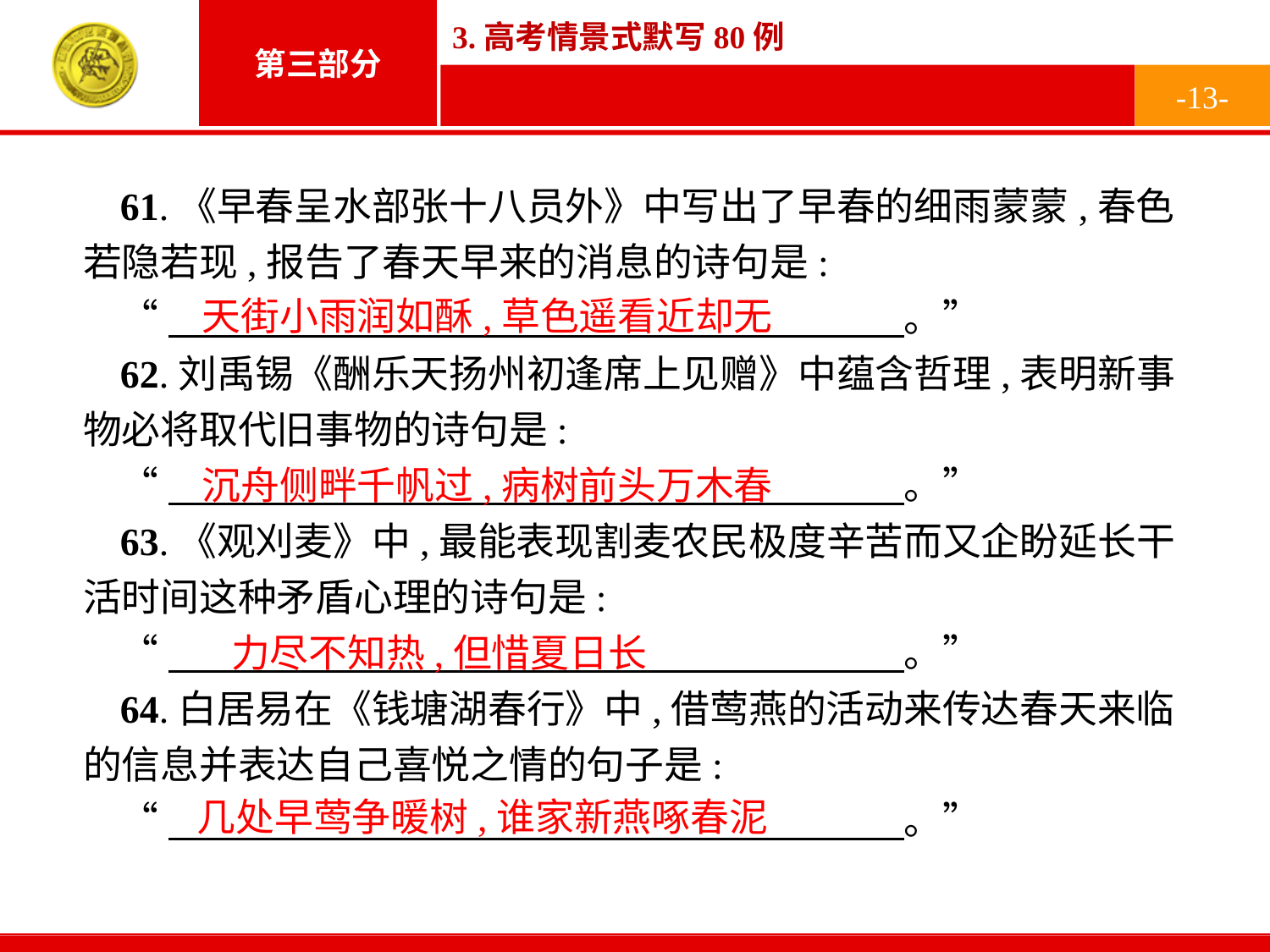

-13-
61.《早春呈水部张十八员外》中写出了早春的细雨蒙蒙,春色若隐若现,报告了春天早来的消息的诗句是:
“　　　　　　　　　　　　　　　　　　　。”
62.刘禹锡《酬乐天扬州初逢席上见赠》中蕴含哲理,表明新事物必将取代旧事物的诗句是:
“　　　　　　　　　　　　　　　　　　　。”
63.《观刈麦》中,最能表现割麦农民极度辛苦而又企盼延长干活时间这种矛盾心理的诗句是:
“　　　　　　　　　　　　　　　　　　　。”
64.白居易在《钱塘湖春行》中,借莺燕的活动来传达春天来临的信息并表达自己喜悦之情的句子是:
“　　　　　　　　　　　　　　　　　　　。”
天街小雨润如酥,草色遥看近却无
沉舟侧畔千帆过,病树前头万木春
力尽不知热,但惜夏日长
几处早莺争暖树,谁家新燕啄春泥